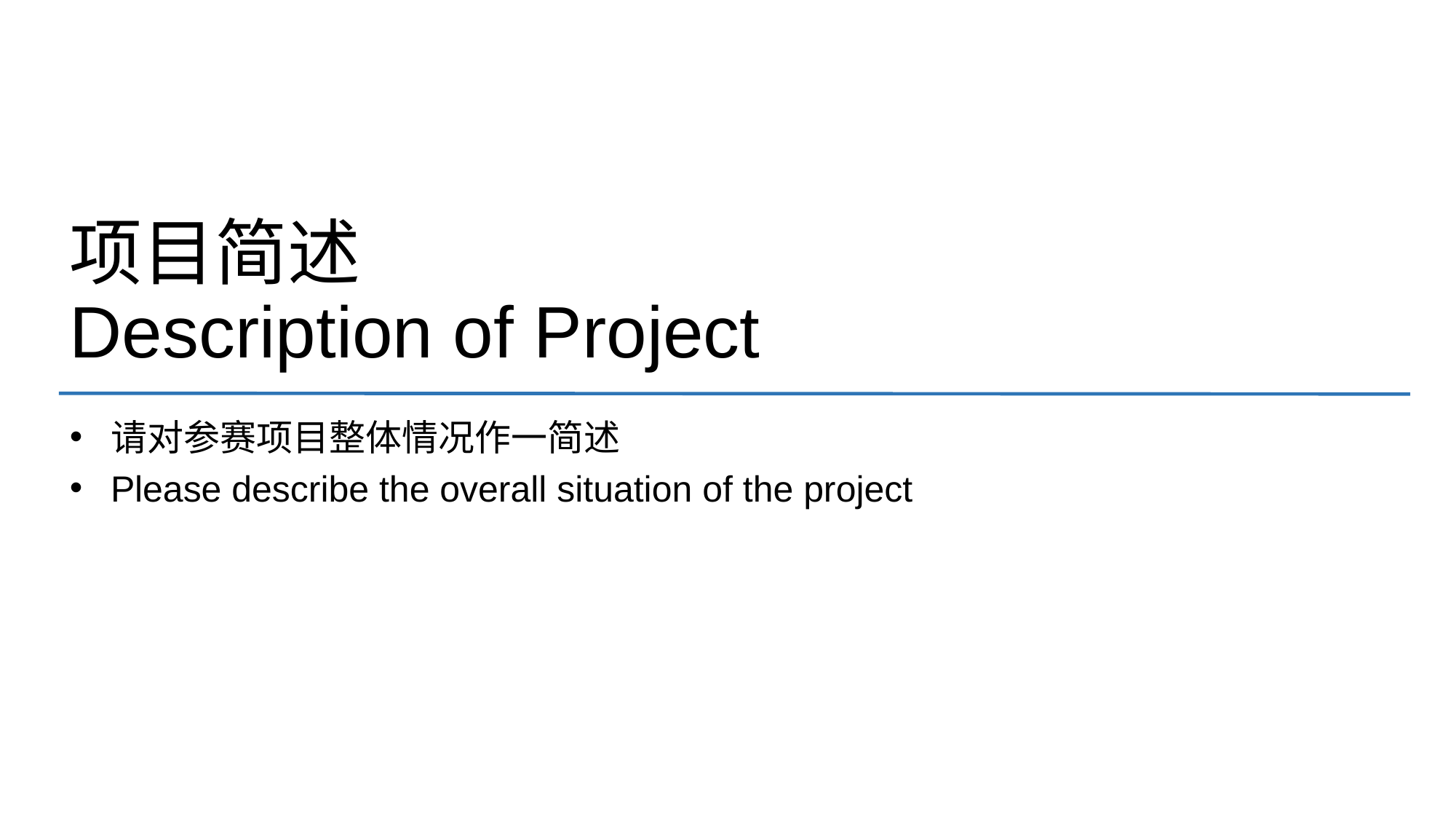

项目简述
Description of Project
请对参赛项目整体情况作一简述
Please describe the overall situation of the project